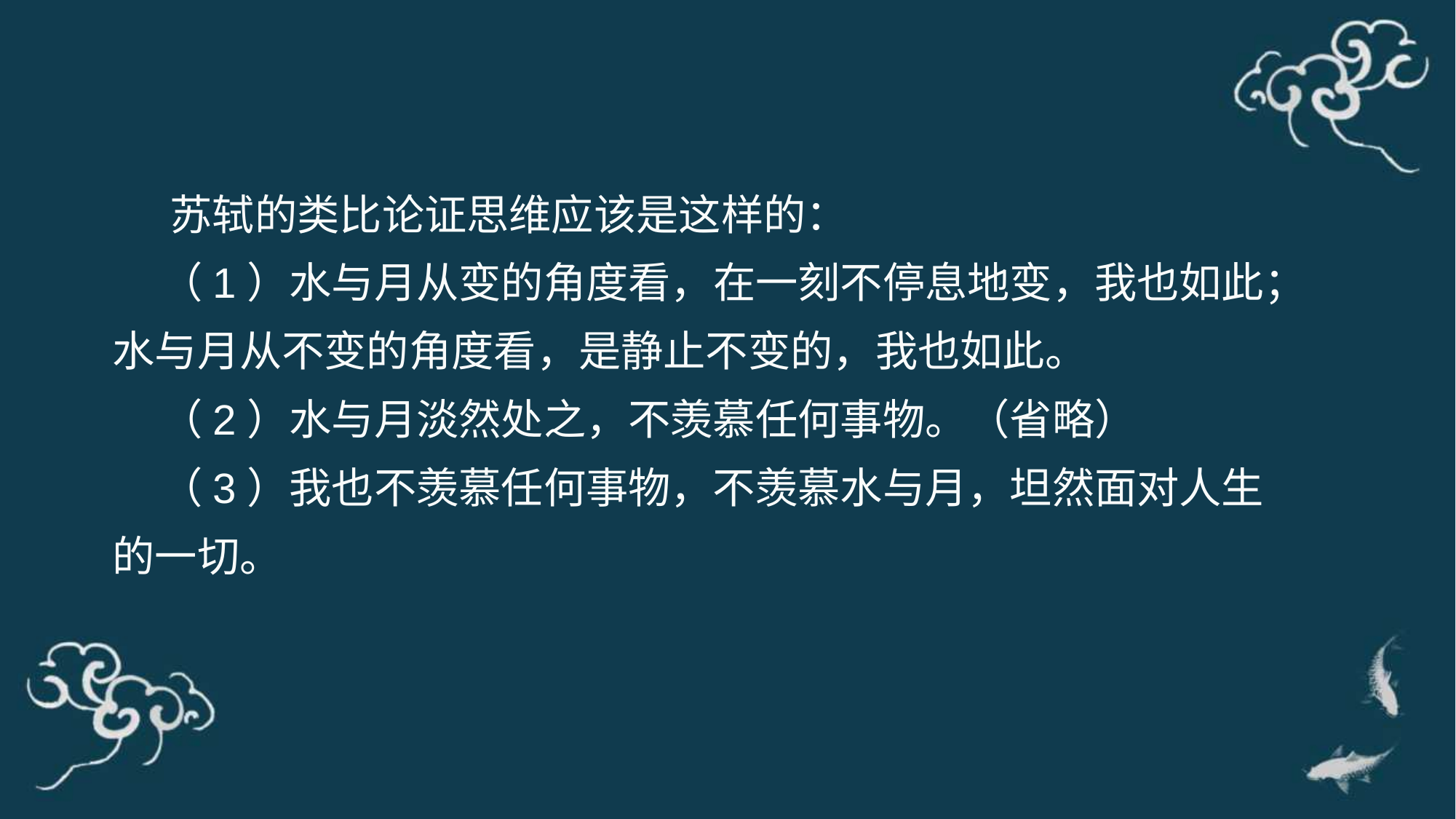

苏轼的类比论证思维应该是这样的：
    （1）水与月从变的角度看，在一刻不停息地变，我也如此；水与月从不变的角度看，是静止不变的，我也如此。
    （2）水与月淡然处之，不羡慕任何事物。（省略）
    （3）我也不羡慕任何事物，不羡慕水与月，坦然面对人生的一切。